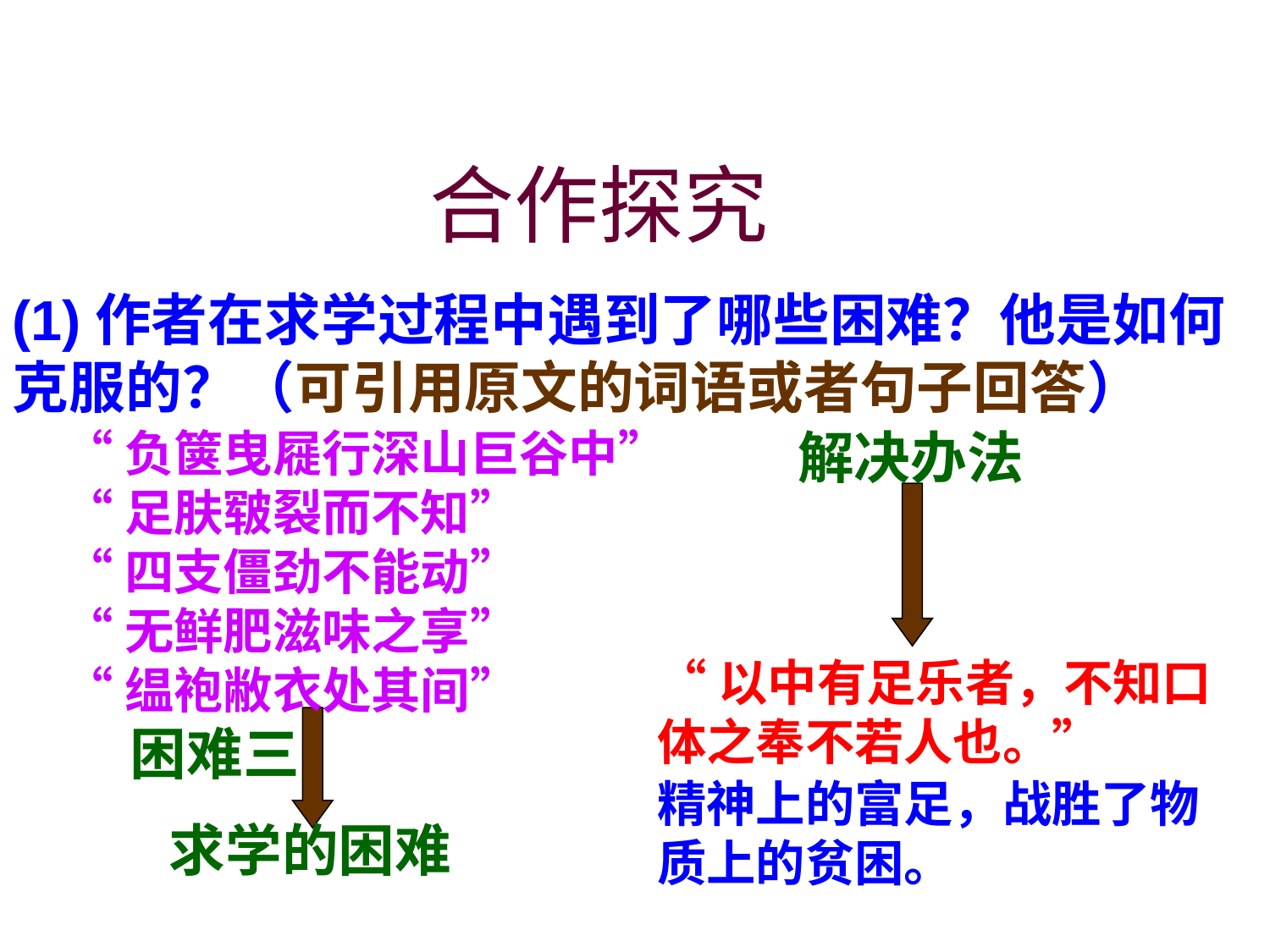

合作探究
(1)作者在求学过程中遇到了哪些困难？他是如何克服的？（可引用原文的词语或者句子回答）
“负箧曳屣行深山巨谷中”
“足肤皲裂而不知”
“四支僵劲不能动”
“无鲜肥滋味之享”
“缊袍敝衣处其间”
解决办法

“以中有足乐者，不知口体之奉不若人也。”

    困难三
       求学的困难
精神上的富足，战胜了物质上的贫困。